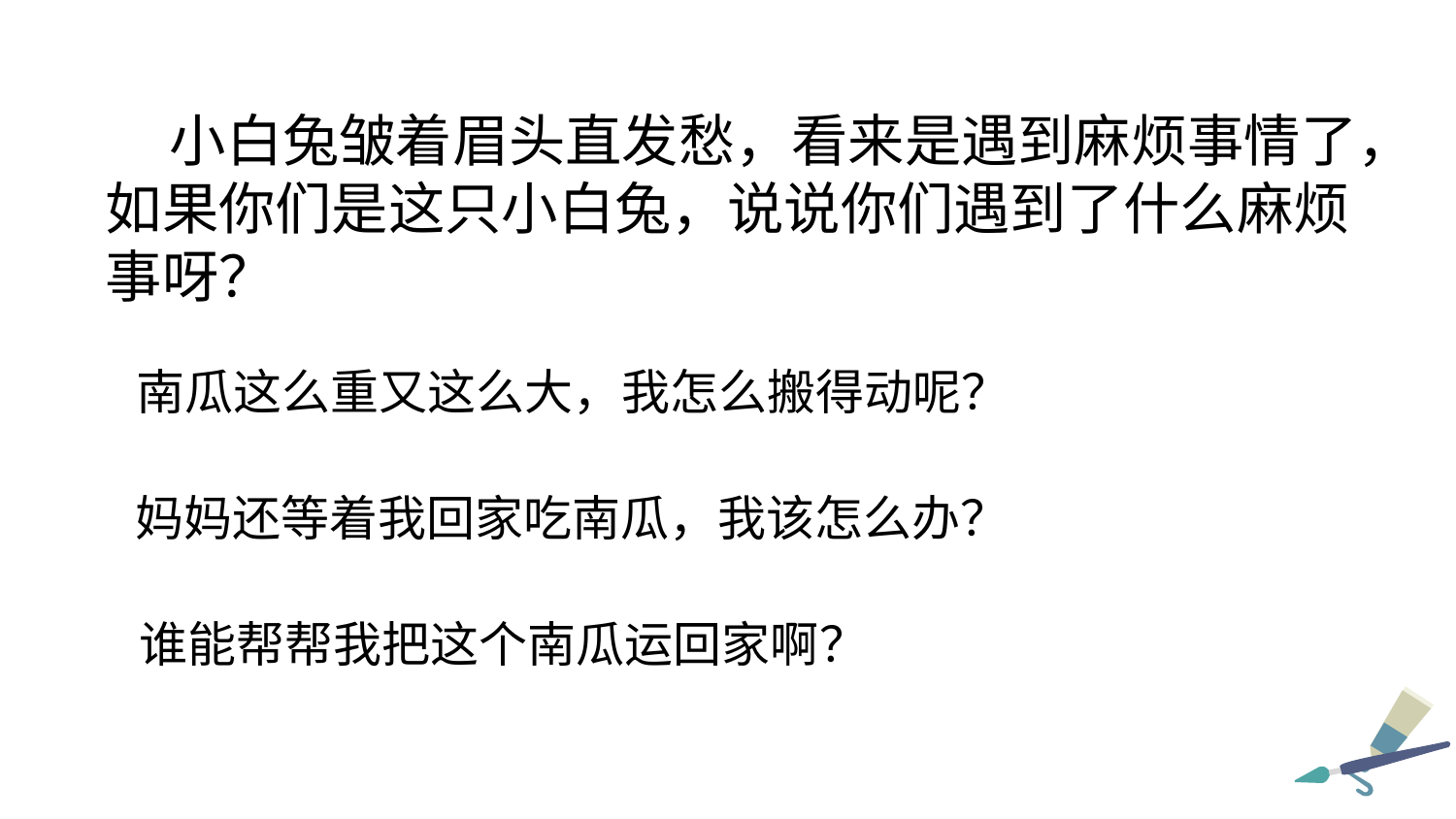

小白兔皱着眉头直发愁，看来是遇到麻烦事情了，如果你们是这只小白兔，说说你们遇到了什么麻烦事呀？
南瓜这么重又这么大，我怎么搬得动呢？
妈妈还等着我回家吃南瓜，我该怎么办？
谁能帮帮我把这个南瓜运回家啊？